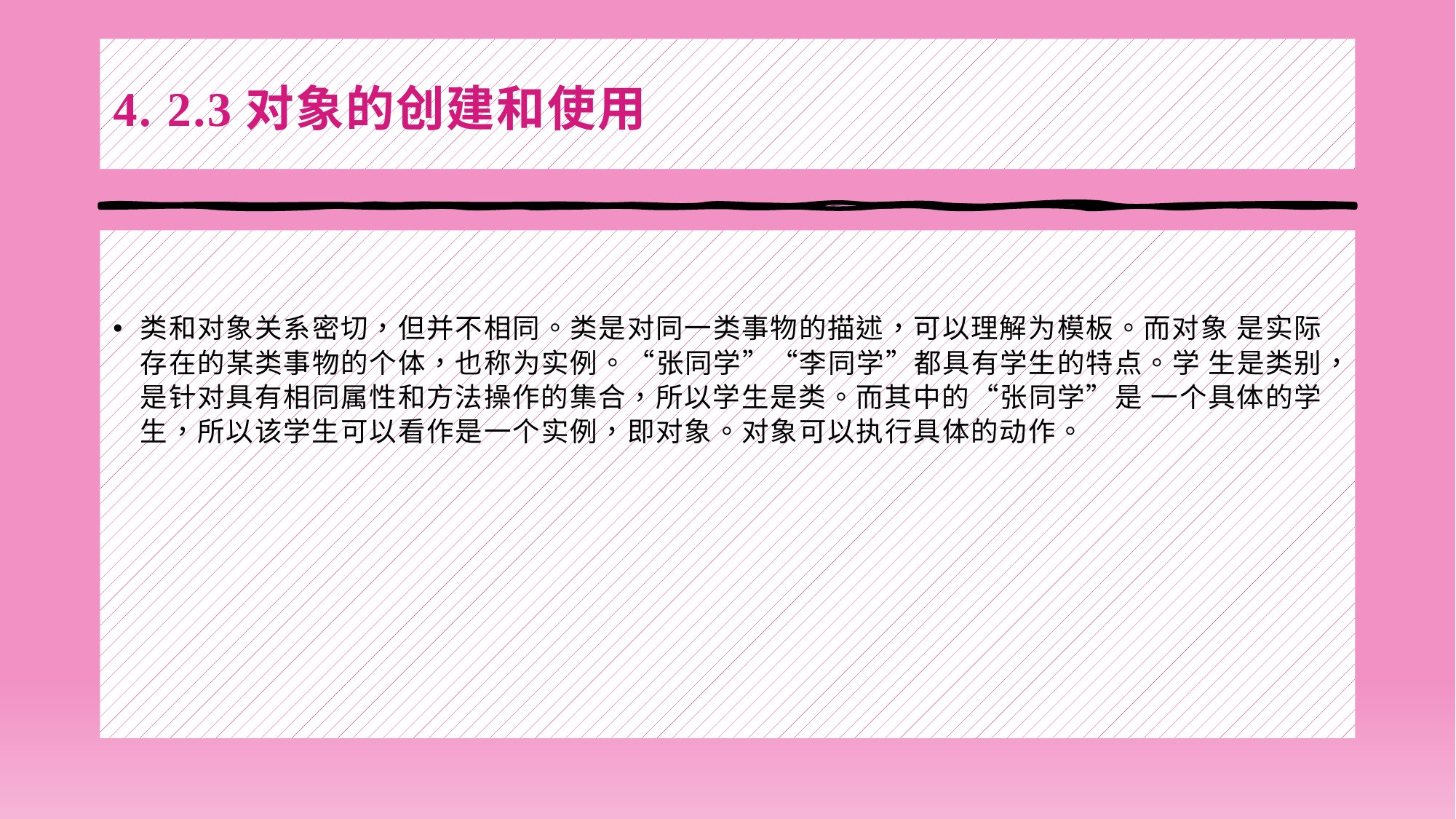

# 4. 2.3对象的创建和使用

类和对象关系密切，但并不相同。类是对同一类事物的描述，可以理解为模板。而对象 是实际存在的某类事物的个体，也称为实例。“张同学”“李同学”都具有学生的特点。学 生是类别，是针对具有相同属性和方法操作的集合，所以学生是类。而其中的“张同学”是 一个具体的学生，所以该学生可以看作是一个实例，即对象。对象可以执行具体的动作。